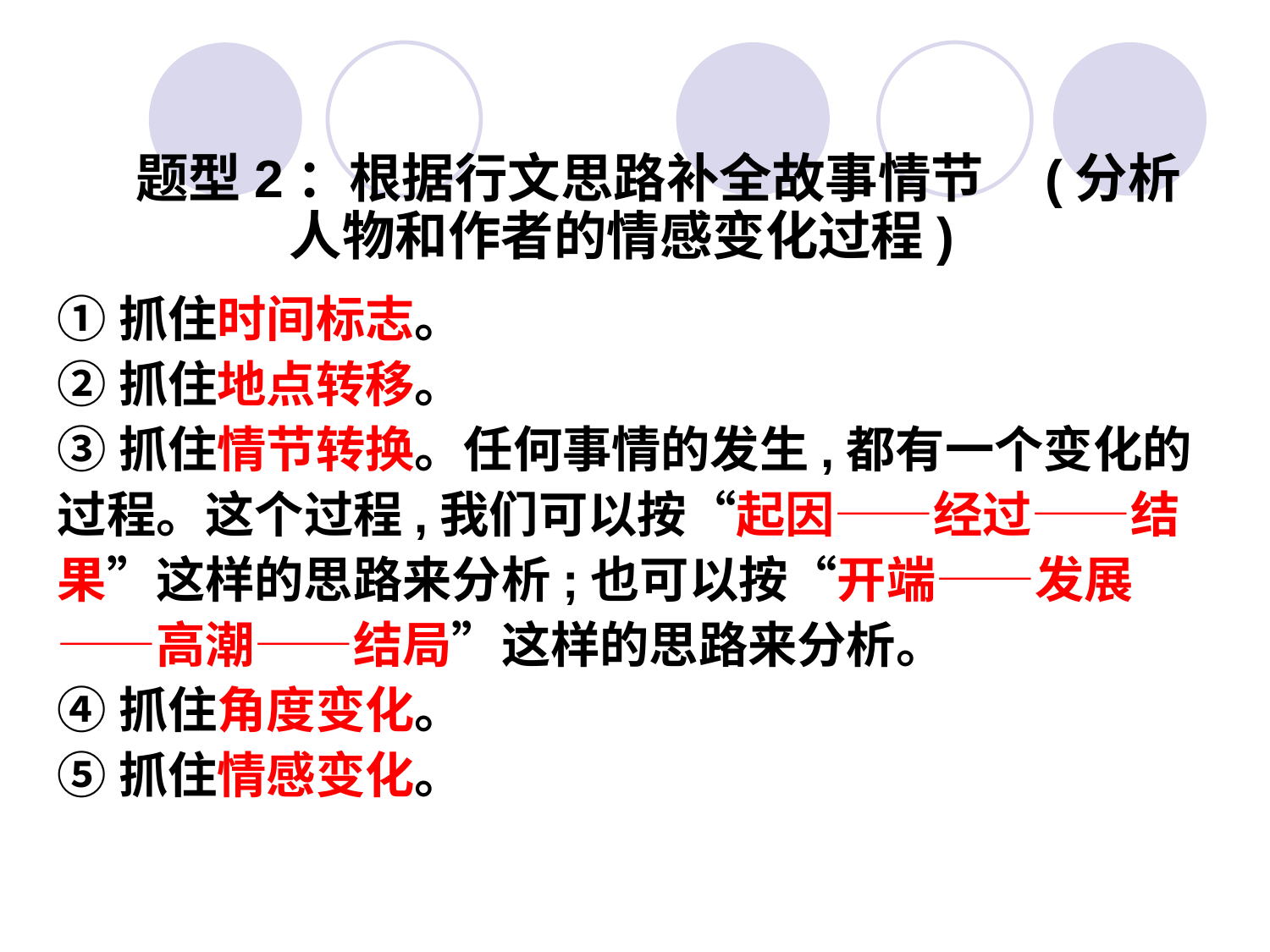

题型2：根据行文思路补全故事情节    (分析人物和作者的情感变化过程)
①抓住时间标志。
②抓住地点转移。
③抓住情节转换。任何事情的发生,都有一个变化的 过程。这个过程,我们可以按“起因——经过——结果”这样的思路来分析;也可以按“开端——发展——高潮——结局”这样的思路来分析。
④抓住角度变化。
⑤抓住情感变化。